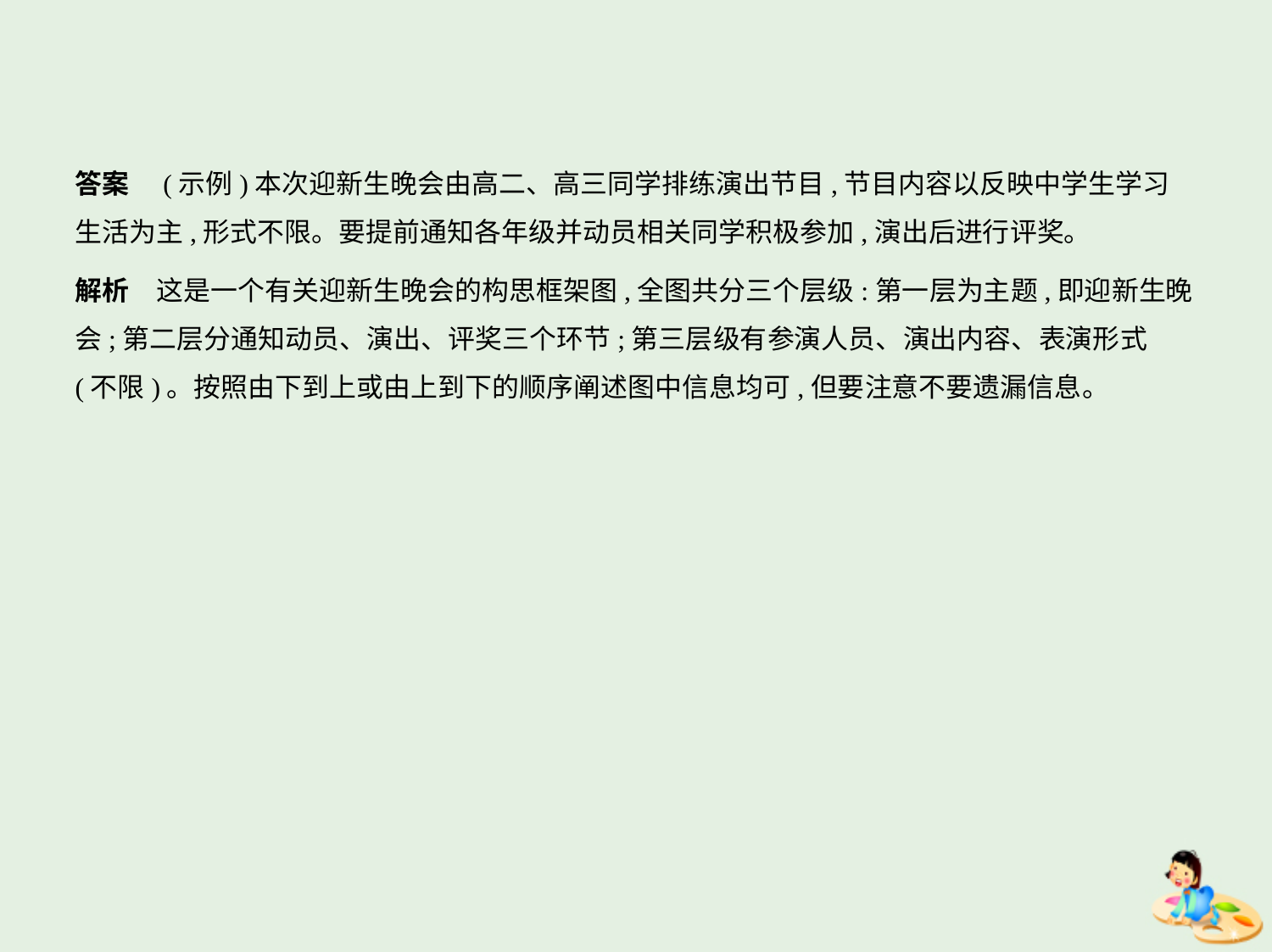

答案　(示例)本次迎新生晚会由高二、高三同学排练演出节目,节目内容以反映中学生学习
生活为主,形式不限。要提前通知各年级并动员相关同学积极参加,演出后进行评奖。
解析　这是一个有关迎新生晚会的构思框架图,全图共分三个层级:第一层为主题,即迎新生晚
会;第二层分通知动员、演出、评奖三个环节;第三层级有参演人员、演出内容、表演形式
(不限)。按照由下到上或由上到下的顺序阐述图中信息均可,但要注意不要遗漏信息。